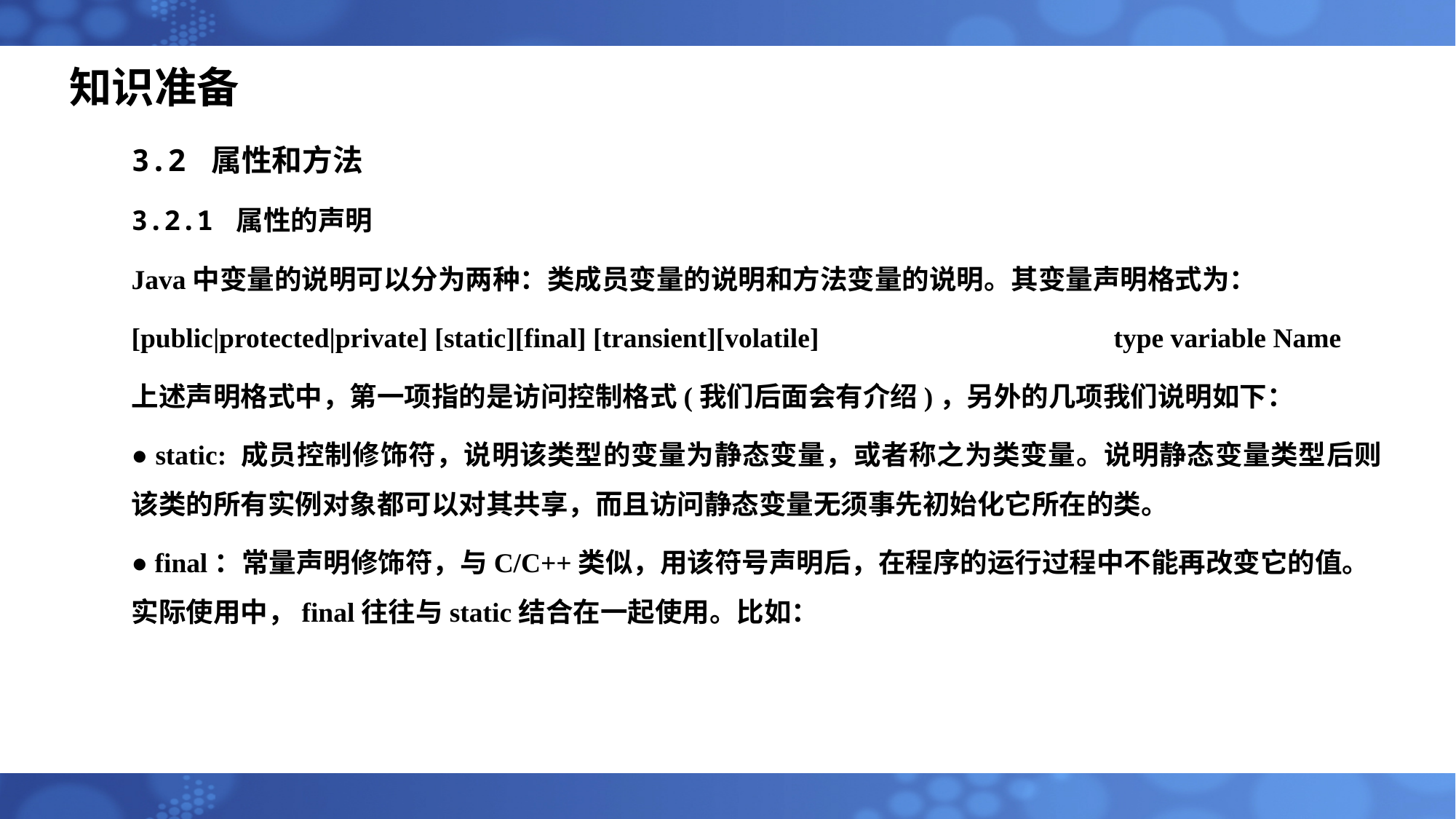

# 知识准备
3.2 属性和方法
3.2.1 属性的声明
Java中变量的说明可以分为两种：类成员变量的说明和方法变量的说明。其变量声明格式为：
[public|protected|private] [static][final] [transient][volatile]			type variable Name
上述声明格式中，第一项指的是访问控制格式(我们后面会有介绍)，另外的几项我们说明如下：
● static: 成员控制修饰符，说明该类型的变量为静态变量，或者称之为类变量。说明静态变量类型后则该类的所有实例对象都可以对其共享，而且访问静态变量无须事先初始化它所在的类。
● final：常量声明修饰符，与C/C++类似，用该符号声明后，在程序的运行过程中不能再改变它的值。实际使用中，final往往与static结合在一起使用。比如：